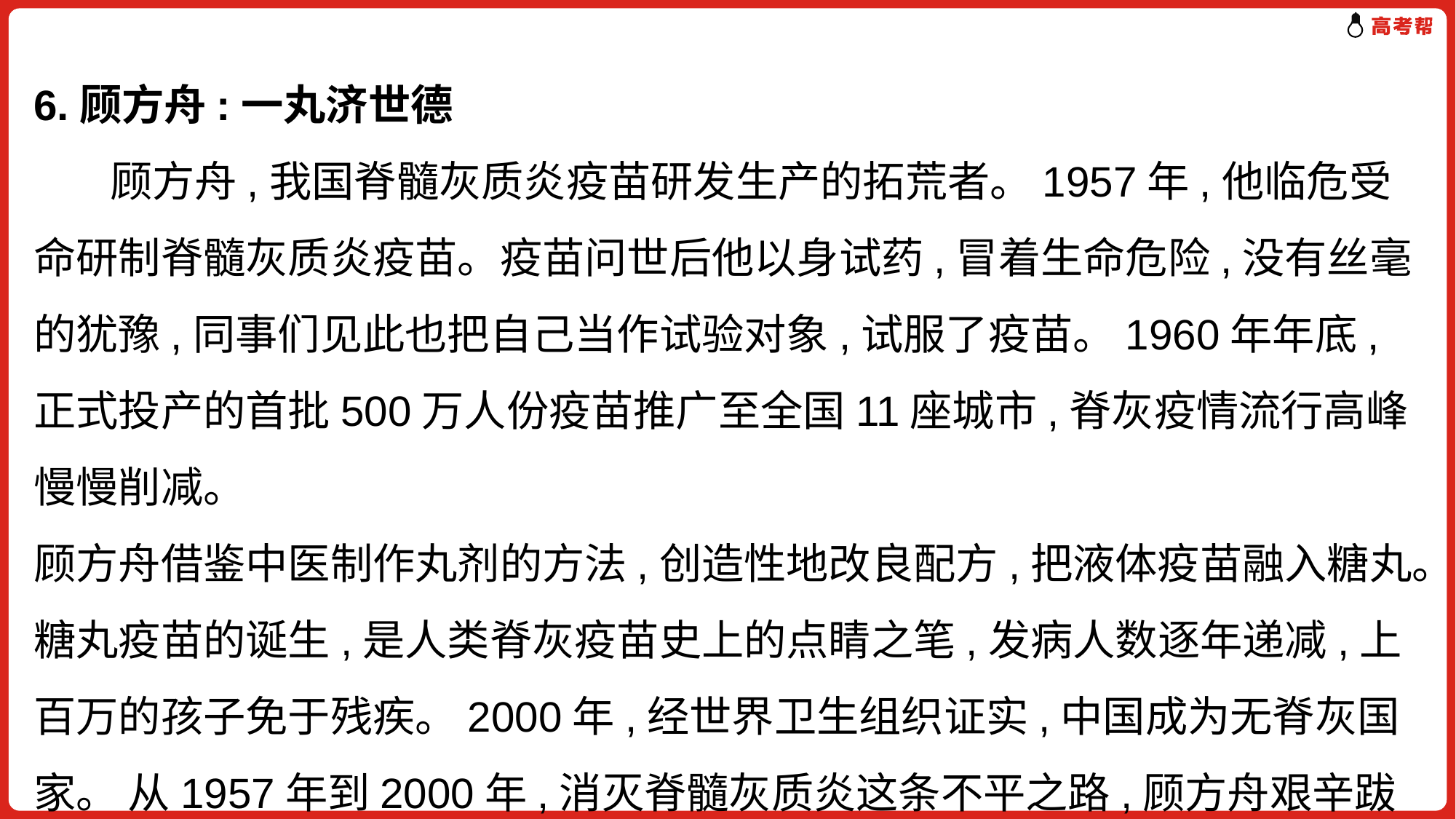

6.顾方舟:一丸济世德
       顾方舟,我国脊髓灰质炎疫苗研发生产的拓荒者。1957年,他临危受命研制脊髓灰质炎疫苗。疫苗问世后他以身试药,冒着生命危险,没有丝毫的犹豫,同事们见此也把自己当作试验对象,试服了疫苗。1960年年底,正式投产的首批500万人份疫苗推广至全国11座城市,脊灰疫情流行高峰慢慢削减。
顾方舟借鉴中医制作丸剂的方法,创造性地改良配方,把液体疫苗融入糖丸。糖丸疫苗的诞生,是人类脊灰疫苗史上的点睛之笔,发病人数逐年递减,上百万的孩子免于残疾。2000年,经世界卫生组织证实,中国成为无脊灰国家。 从1957年到2000年,消灭脊髓灰质炎这条不平之路,顾方舟艰辛跋涉了44年。